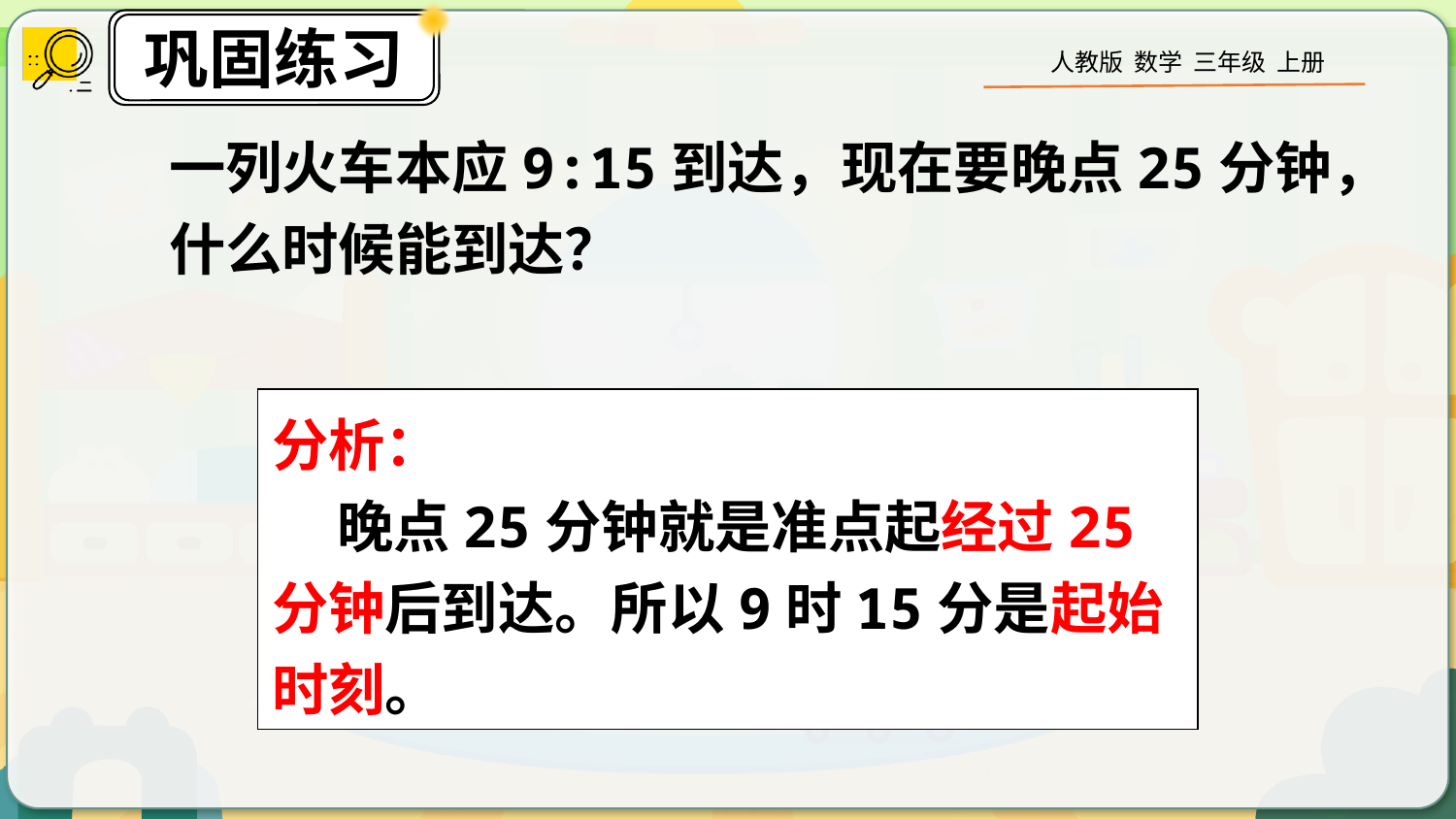

一列火车本应9:15到达，现在要晚点25分钟，什么时候能到达？
分析：
    晚点25分钟就是准点起经过25分钟后到达。所以9时15分是起始时刻。